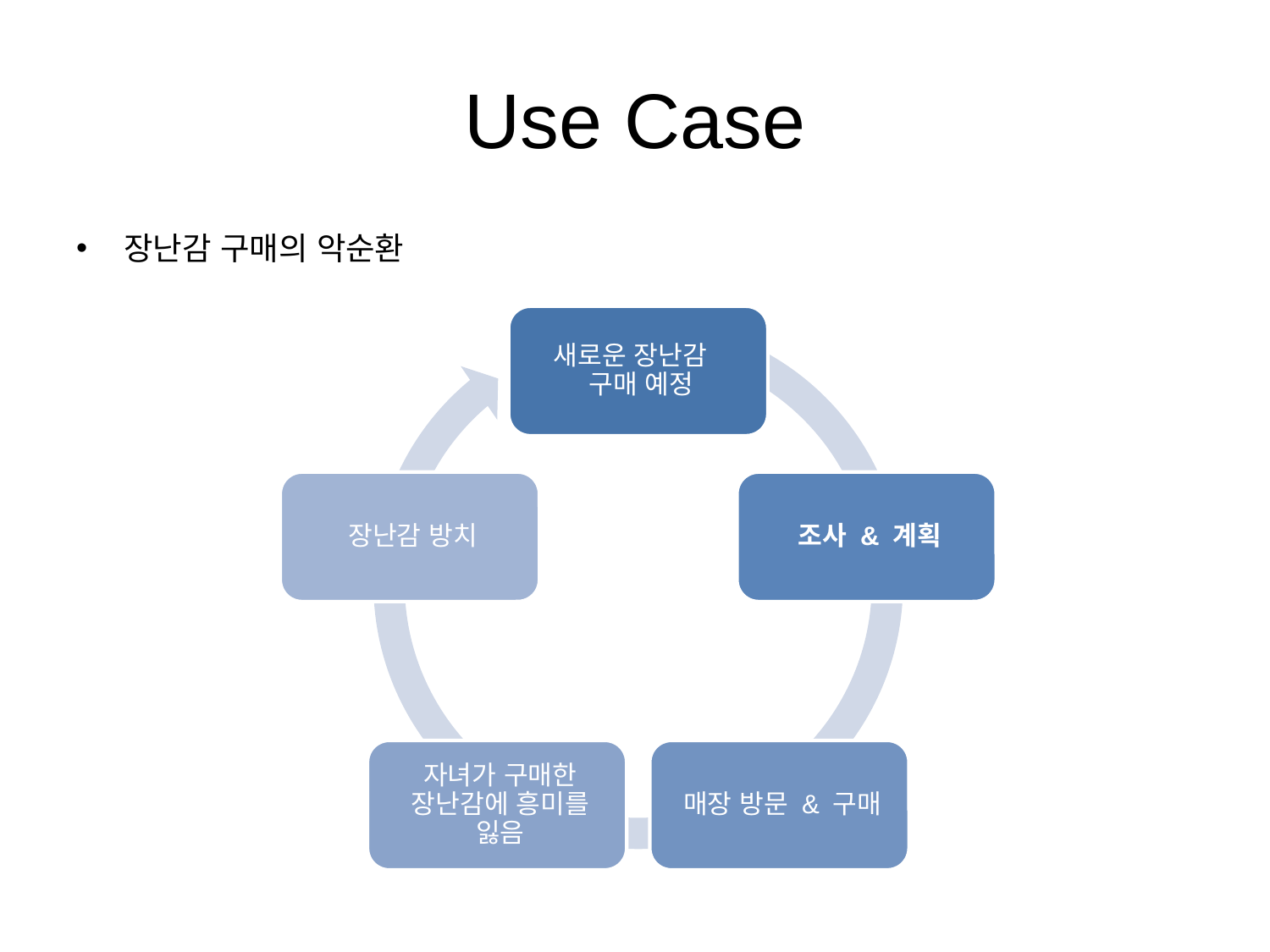

# Use Case
장난감 구매의 악순환
새로운 장난감    구매 예정
조사 & 계획
매장 방문 & 구매
자녀가 구매한 장난감에 흥미를 잃음
장난감 방치